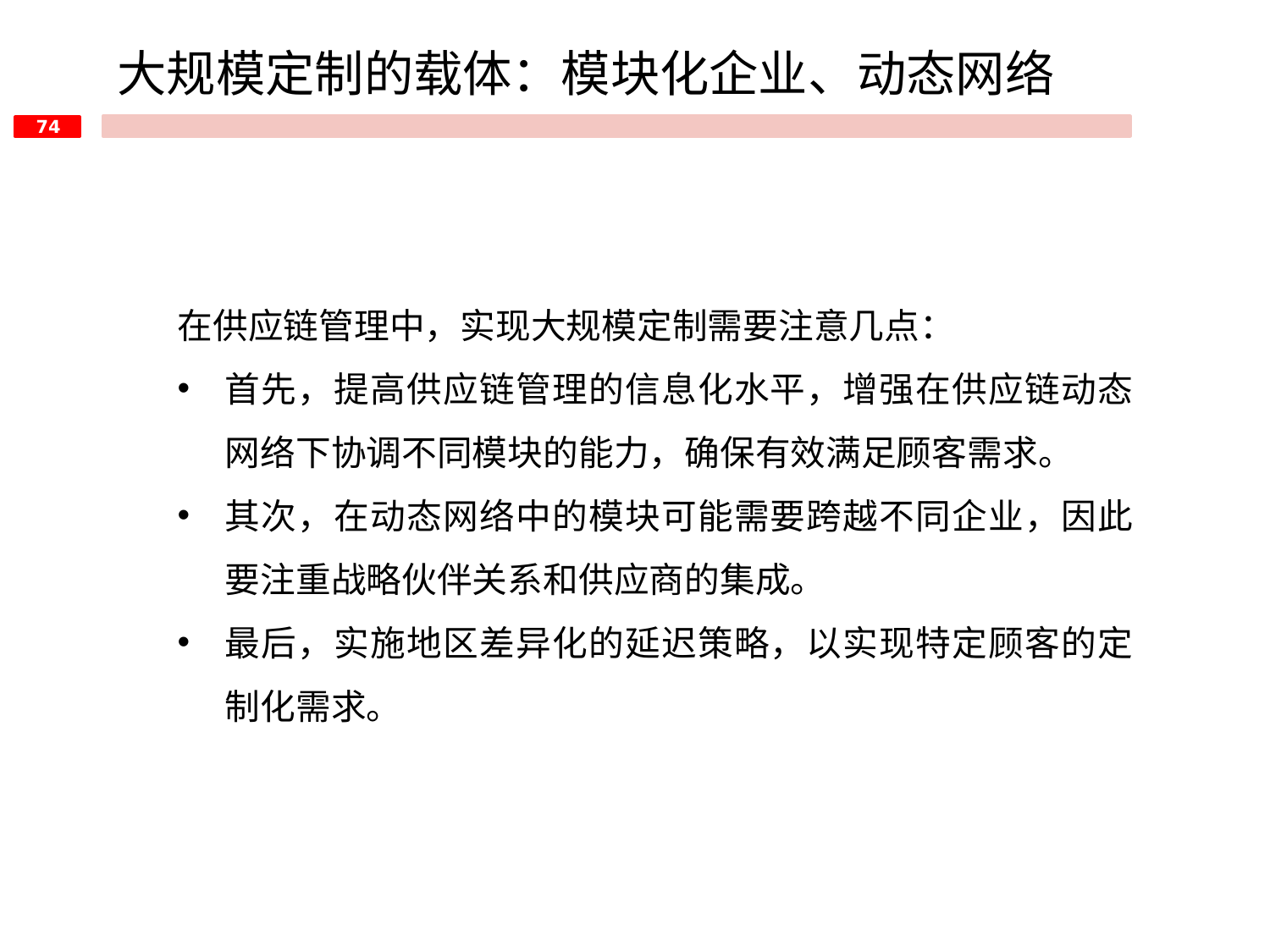

大规模定制的载体：模块化企业、动态网络
74
在供应链管理中，实现大规模定制需要注意几点：
首先，提高供应链管理的信息化水平，增强在供应链动态网络下协调不同模块的能力，确保有效满足顾客需求。
其次，在动态网络中的模块可能需要跨越不同企业，因此要注重战略伙伴关系和供应商的集成。
最后，实施地区差异化的延迟策略，以实现特定顾客的定制化需求。